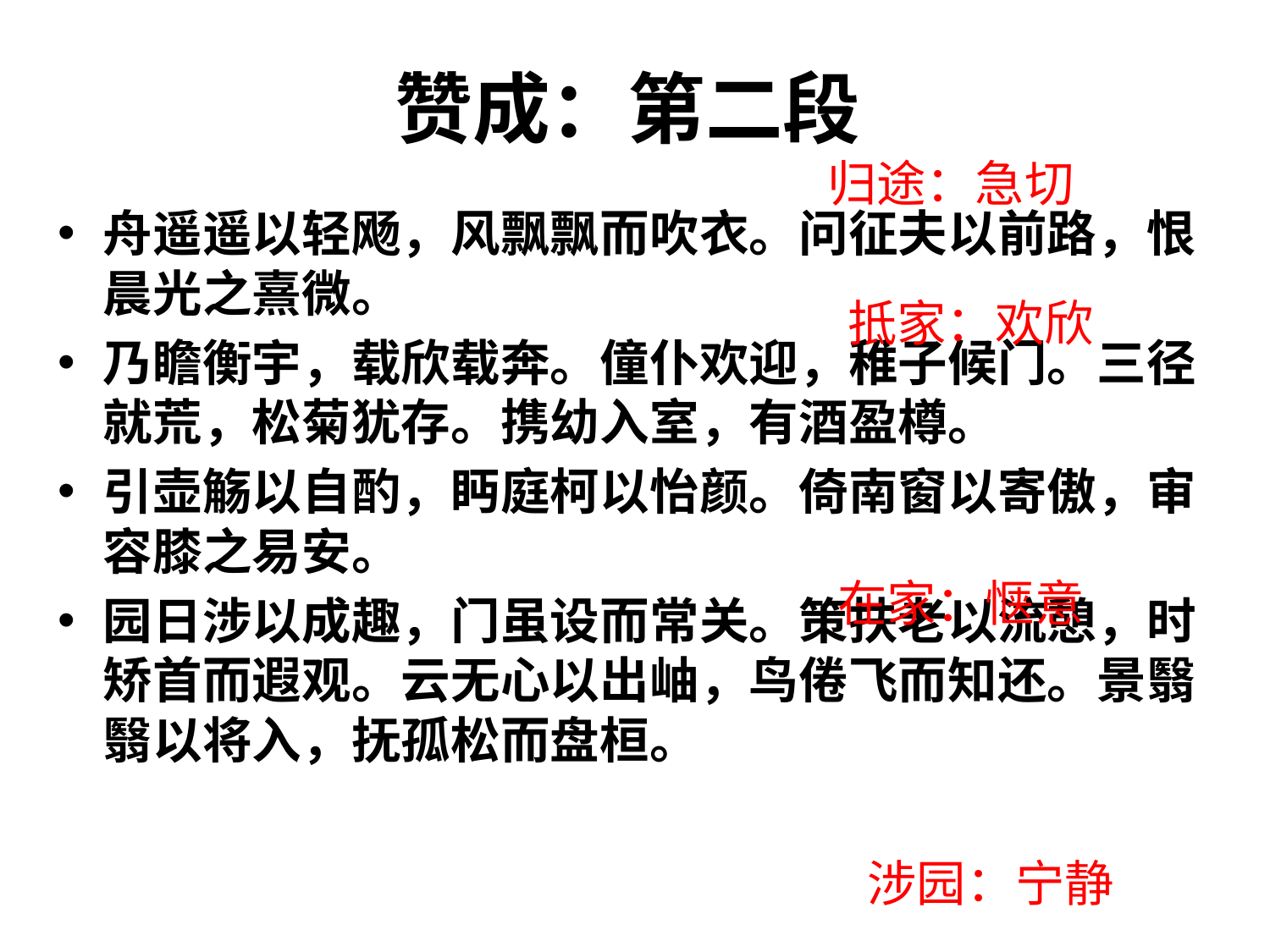

# 赞成：第二段
归途：急切
舟遥遥以轻飏，风飘飘而吹衣。问征夫以前路，恨晨光之熹微。
乃瞻衡宇，载欣载奔。僮仆欢迎，稚子候门。三径就荒，松菊犹存。携幼入室，有酒盈樽。
引壶觞以自酌，眄庭柯以怡颜。倚南窗以寄傲，审容膝之易安。
园日涉以成趣，门虽设而常关。策扶老以流憩，时矫首而遐观。云无心以出岫，鸟倦飞而知还。景翳翳以将入，抚孤松而盘桓。
抵家：欢欣
在家：惬意
涉园：宁静